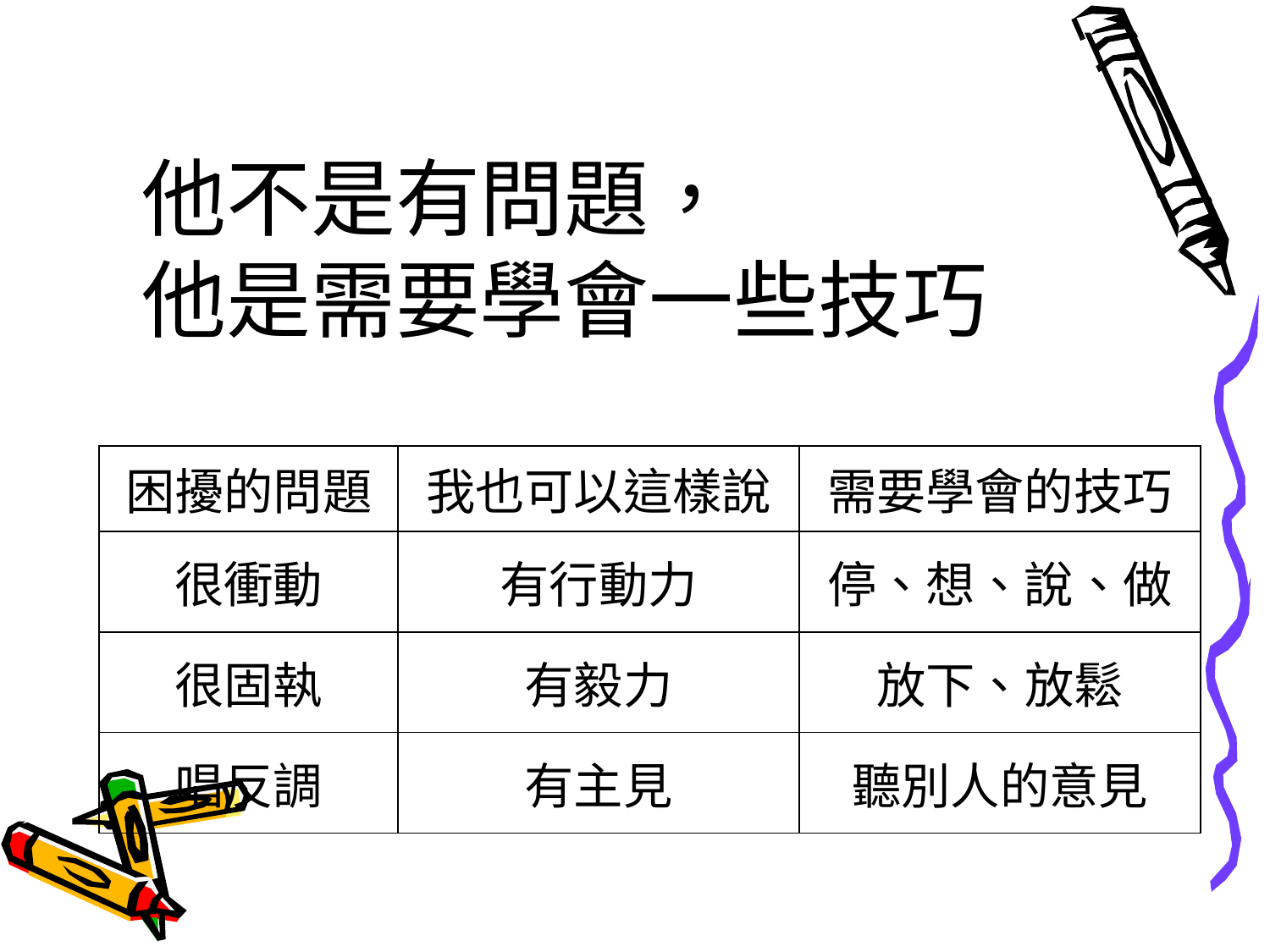

他不是有問題，
他是需要學會一些技巧
| 困擾的問題 | 我也可以這樣說 | 需要學會的技巧 |
| --- | --- | --- |
| 很衝動 | 有行動力 | 停、想、說、做 |
| 很固執 | 有毅力 | 放下、放鬆 |
| 唱反調 | 有主見 | 聽別人的意見 |